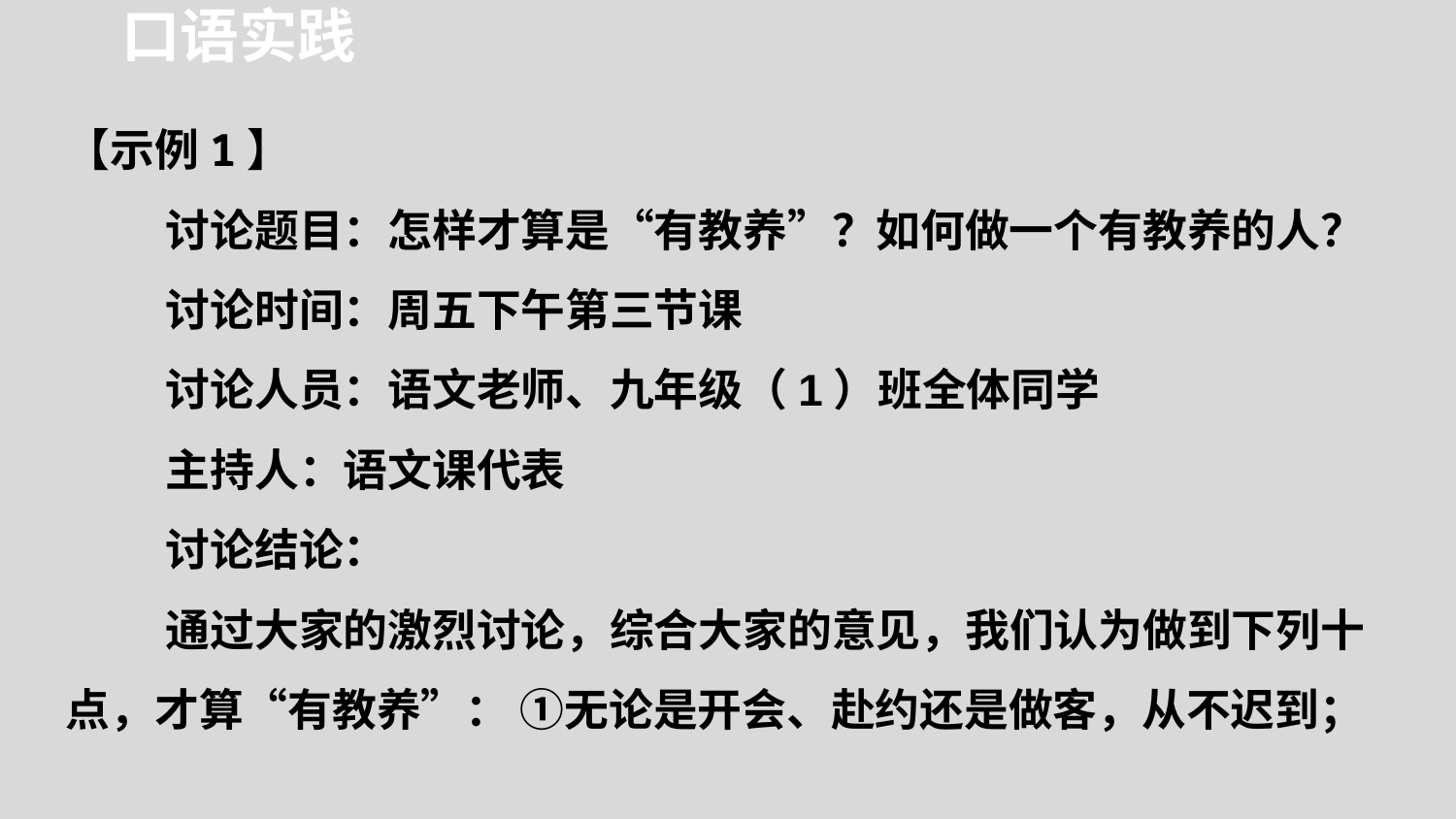

口语实践
【示例1】
讨论题目：怎样才算是“有教养”？如何做一个有教养的人？
讨论时间：周五下午第三节课
讨论人员：语文老师、九年级（1）班全体同学
主持人：语文课代表
讨论结论：
通过大家的激烈讨论，综合大家的意见，我们认为做到下列十点，才算“有教养”： ①无论是开会、赴约还是做客，从不迟到；